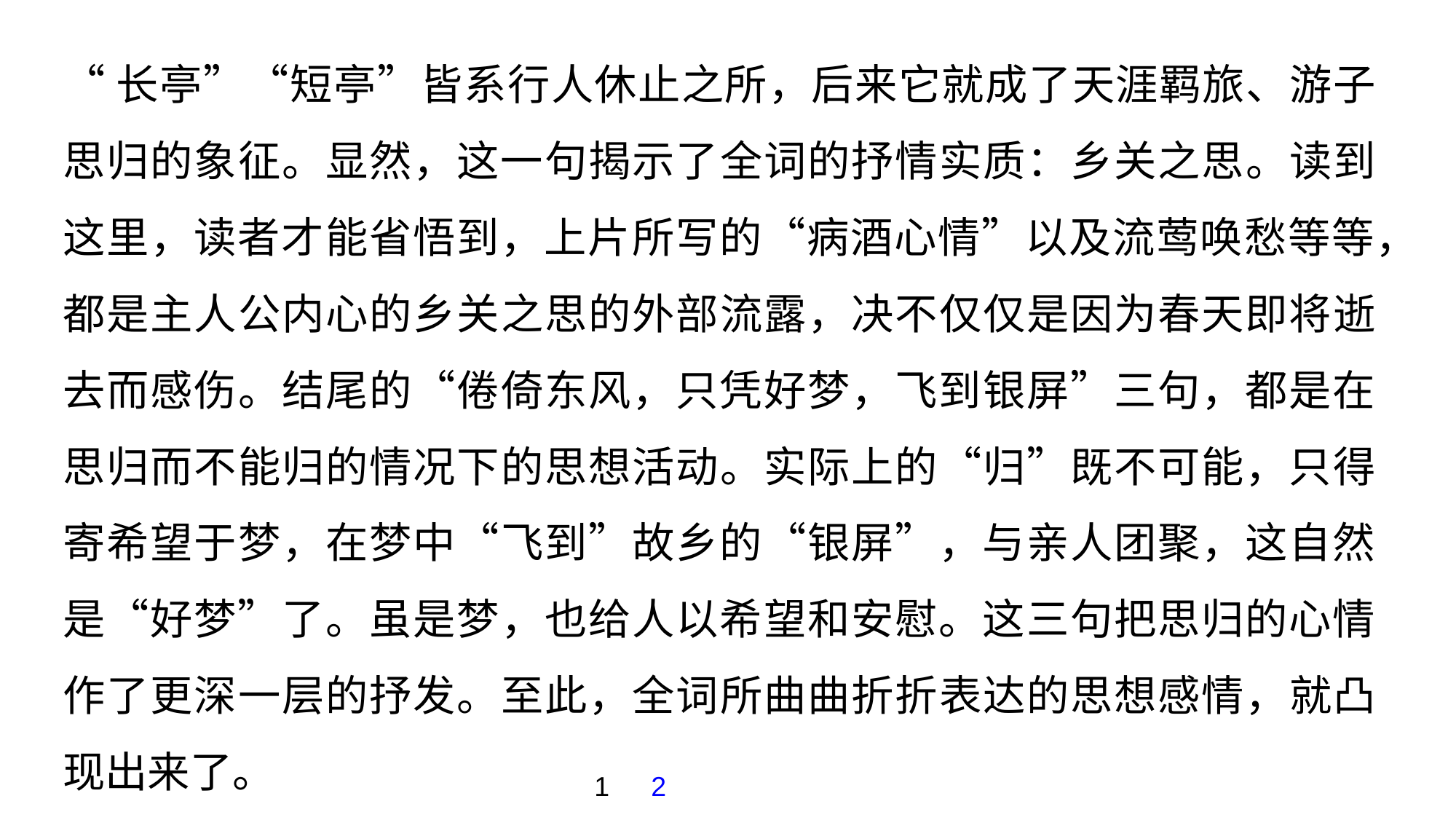

“长亭”“短亭”皆系行人休止之所，后来它就成了天涯羁旅、游子思归的象征。显然，这一句揭示了全词的抒情实质：乡关之思。读到这里，读者才能省悟到，上片所写的“病酒心情”以及流莺唤愁等等，都是主人公内心的乡关之思的外部流露，决不仅仅是因为春天即将逝去而感伤。结尾的“倦倚东风，只凭好梦，飞到银屏”三句，都是在思归而不能归的情况下的思想活动。实际上的“归”既不可能，只得寄希望于梦，在梦中“飞到”故乡的“银屏”，与亲人团聚，这自然是“好梦”了。虽是梦，也给人以希望和安慰。这三句把思归的心情作了更深一层的抒发。至此，全词所曲曲折折表达的思想感情，就凸现出来了。
1
2